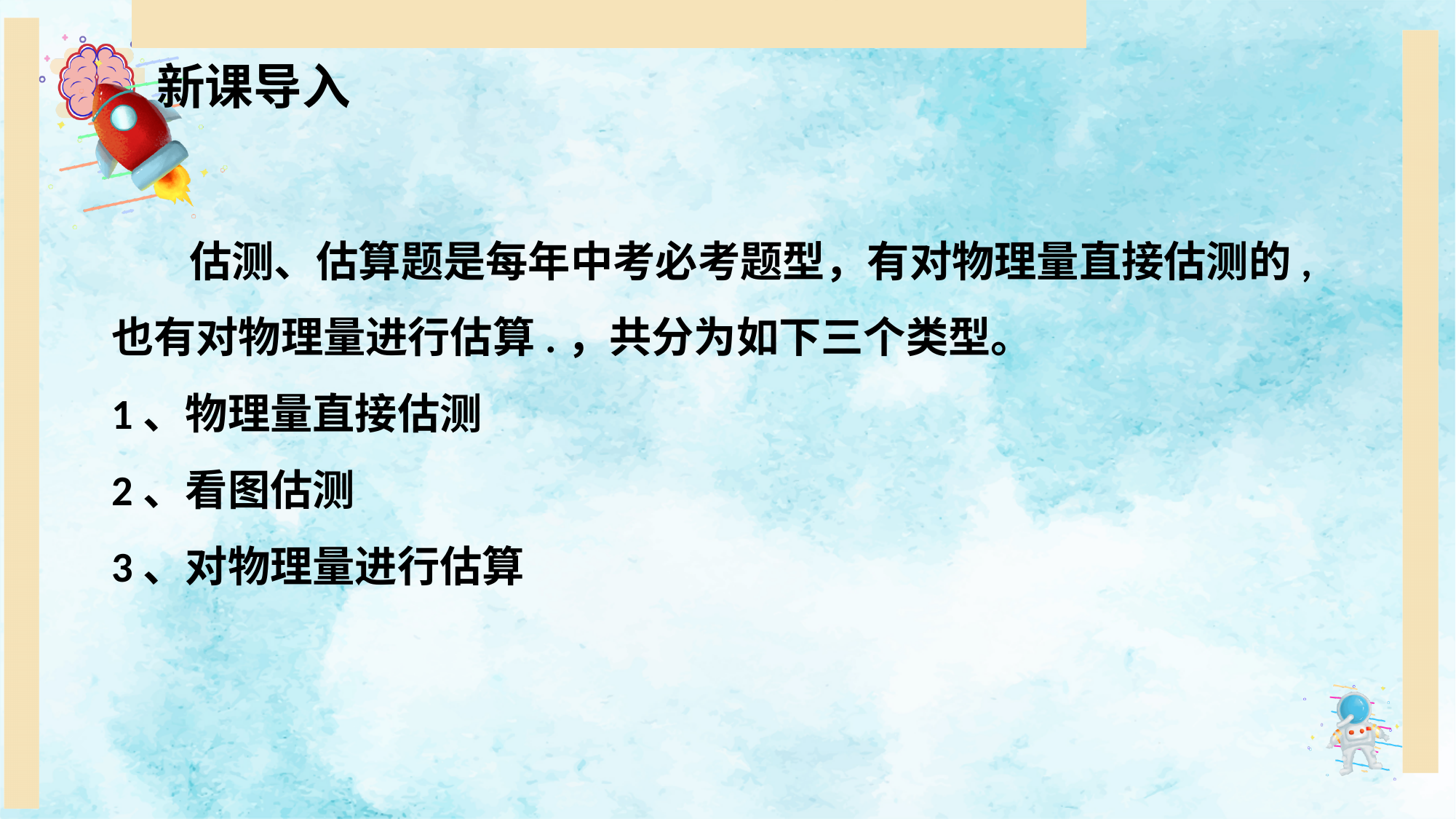

新课导入
       估测、估算题是每年中考必考题型，有对物理量直接估测的,也有对物理量进行估算.，共分为如下三个类型。
1、物理量直接估测
2、看图估测
3、对物理量进行估算